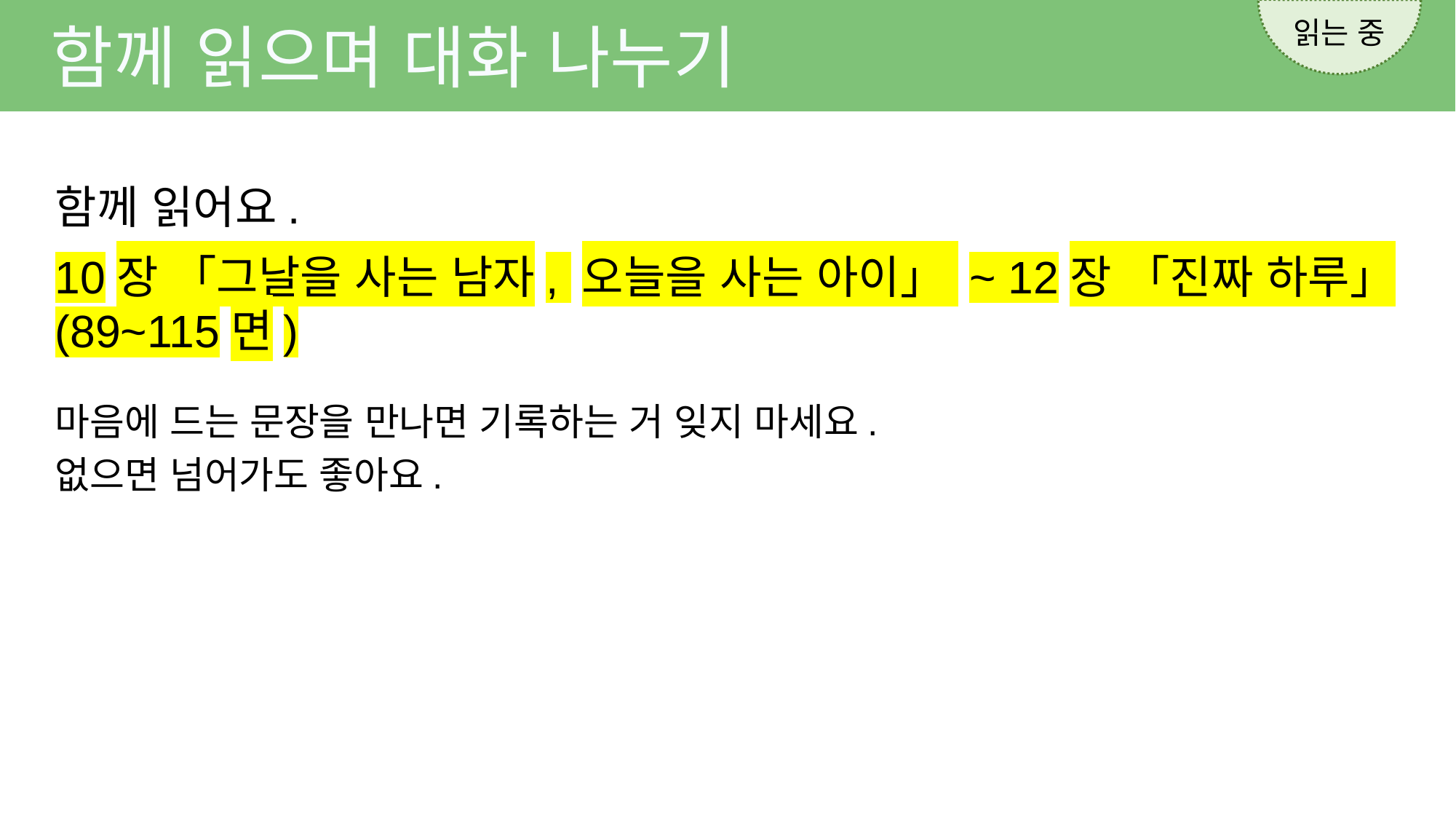

읽는 중

함께 읽으며 대화 나누기
함께 읽어요.
10장 「그날을 사는 남자, 오늘을 사는 아이」 ~ 12장 「진짜 하루」 (89~115면)

마음에 드는 문장을 만나면 기록하는 거 잊지 마세요.
없으면 넘어가도 좋아요.